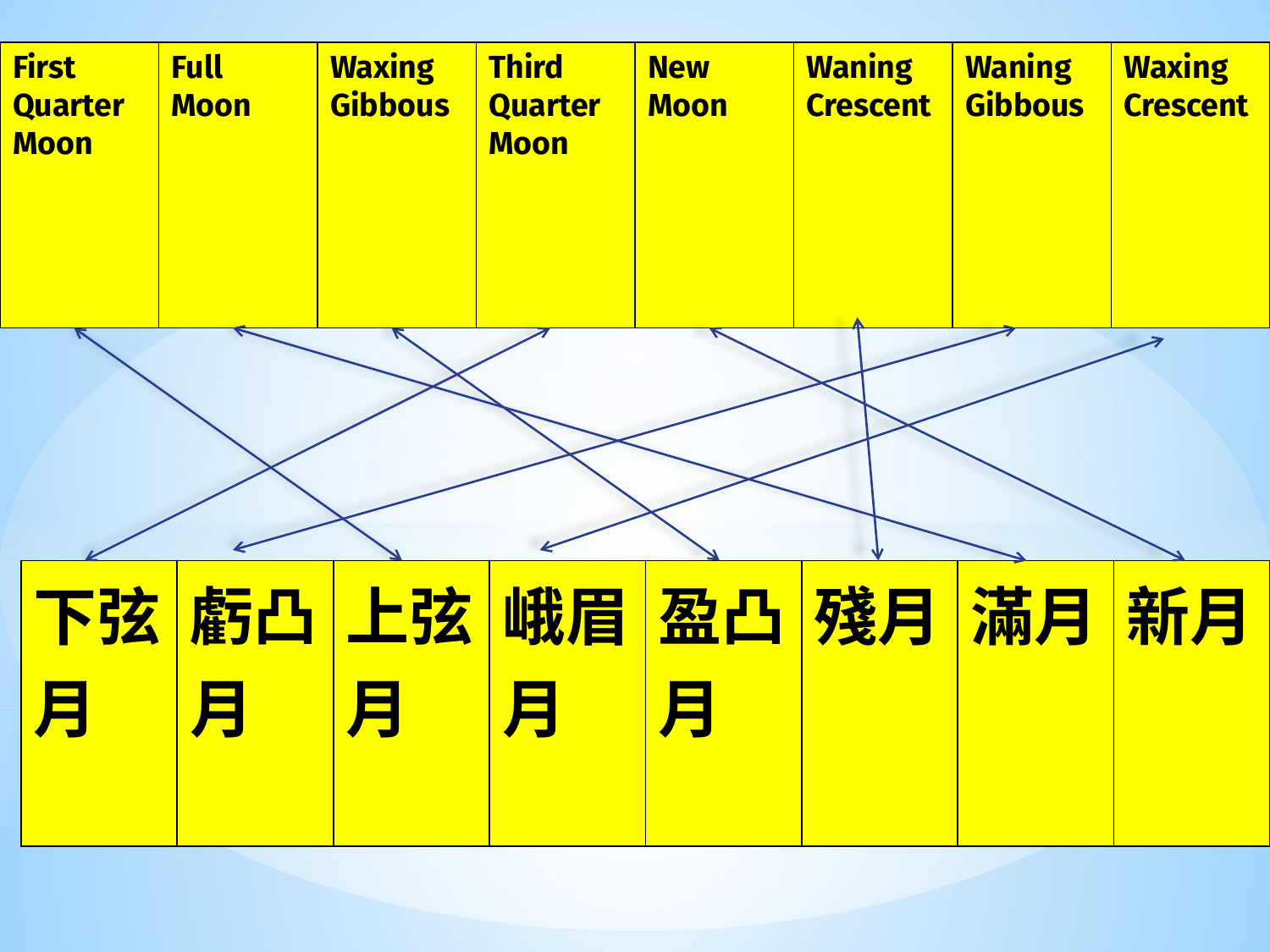

| First Quarter Moon | Full Moon | Waxing Gibbous | Third Quarter Moon | New Moon | Waning Crescent | Waning Gibbous | Waxing Crescent |
| --- | --- | --- | --- | --- | --- | --- | --- |
| 下弦月 | 虧凸月 | 上弦月 | 峨眉月 | 盈凸月 | 殘月 | 滿月 | 新月 |
| --- | --- | --- | --- | --- | --- | --- | --- |